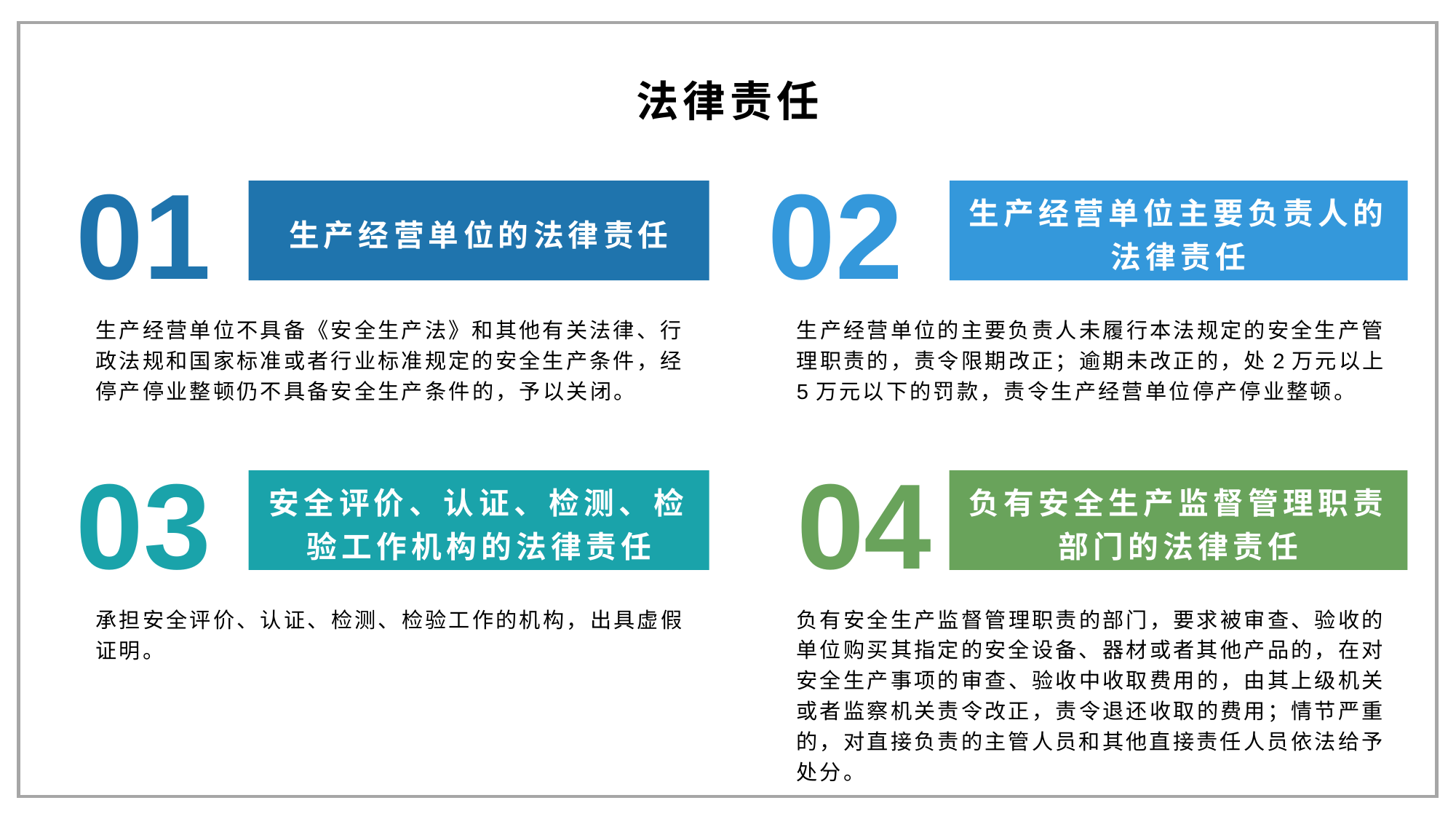

法律责任
01
02
生产经营单位的法律责任
生产经营单位主要负责人的法律责任
生产经营单位不具备《安全生产法》和其他有关法律、行政法规和国家标准或者行业标准规定的安全生产条件，经停产停业整顿仍不具备安全生产条件的，予以关闭。
生产经营单位的主要负责人未履行本法规定的安全生产管理职责的，责令限期改正；逾期未改正的，处2万元以上5万元以下的罚款，责令生产经营单位停产停业整顿。
03
04
安全评价、认证、检测、检验工作机构的法律责任
负有安全生产监督管理职责部门的法律责任
承担安全评价、认证、检测、检验工作的机构，出具虚假证明。
负有安全生产监督管理职责的部门，要求被审查、验收的单位购买其指定的安全设备、器材或者其他产品的，在对安全生产事项的审查、验收中收取费用的，由其上级机关或者监察机关责令改正，责令退还收取的费用；情节严重的，对直接负责的主管人员和其他直接责任人员依法给予处分。